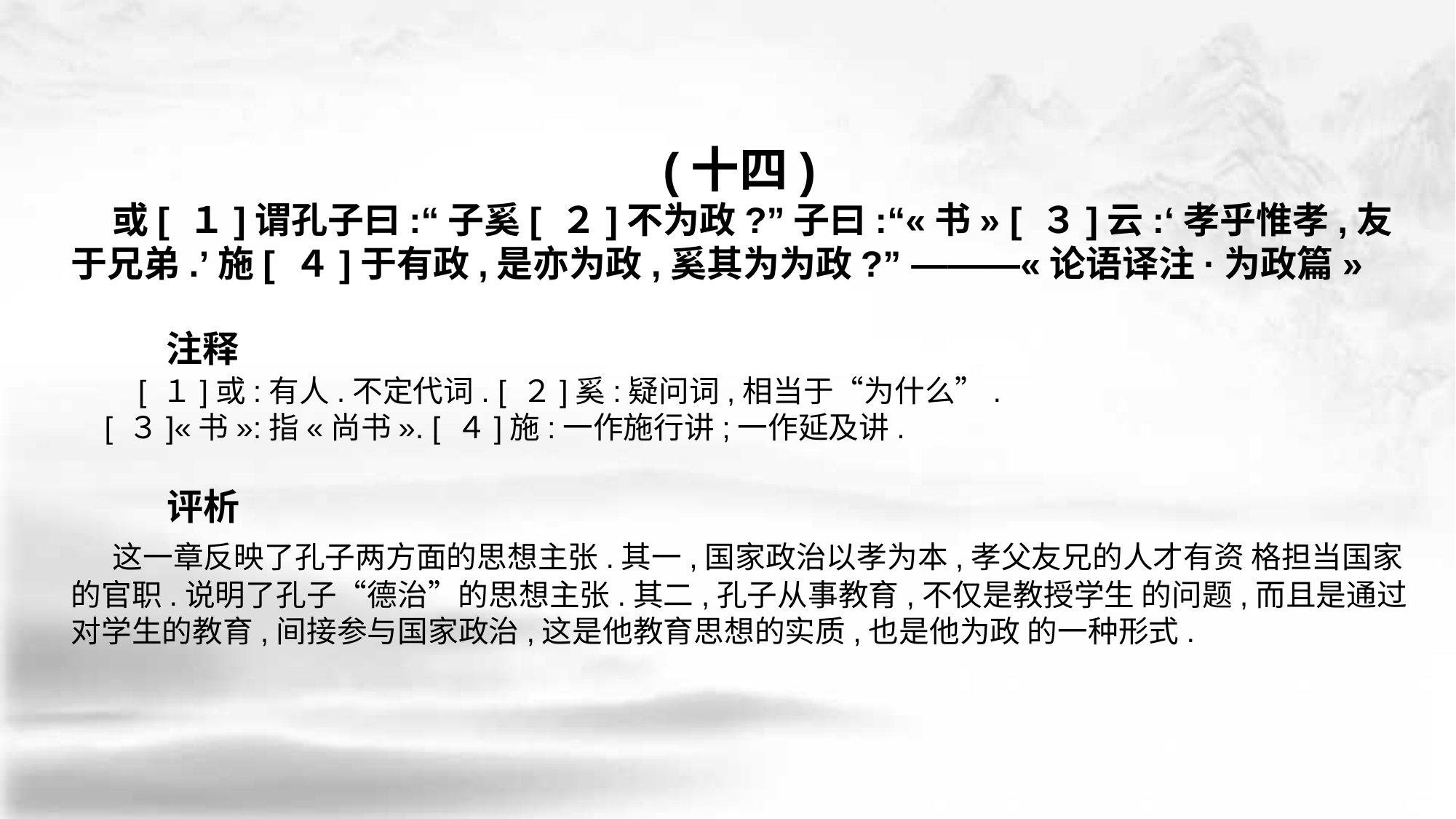

(十四)
    或[ １]谓孔子曰:“子奚[ ２]不为政?”子曰:“«书» [ ３]云:‘孝乎惟孝,友于兄弟.’施[ ４]于有政,是亦为政,奚其为为政?” ———«论语译注·为政篇»

　　 [ １]或:有人.不定代词. [ ２]奚:疑问词,相当于“为什么”.
    [ ３]«书»:指«尚书». [ ４]施:一作施行讲;一作延及讲.

    这一章反映了孔子两方面的思想主张.其一,国家政治以孝为本,孝父友兄的人才有资 格担当国家的官职.说明了孔子“德治”的思想主张.其二,孔子从事教育,不仅是教授学生 的问题,而且是通过对学生的教育,间接参与国家政治,这是他教育思想的实质,也是他为政 的一种形式.
注释
评析